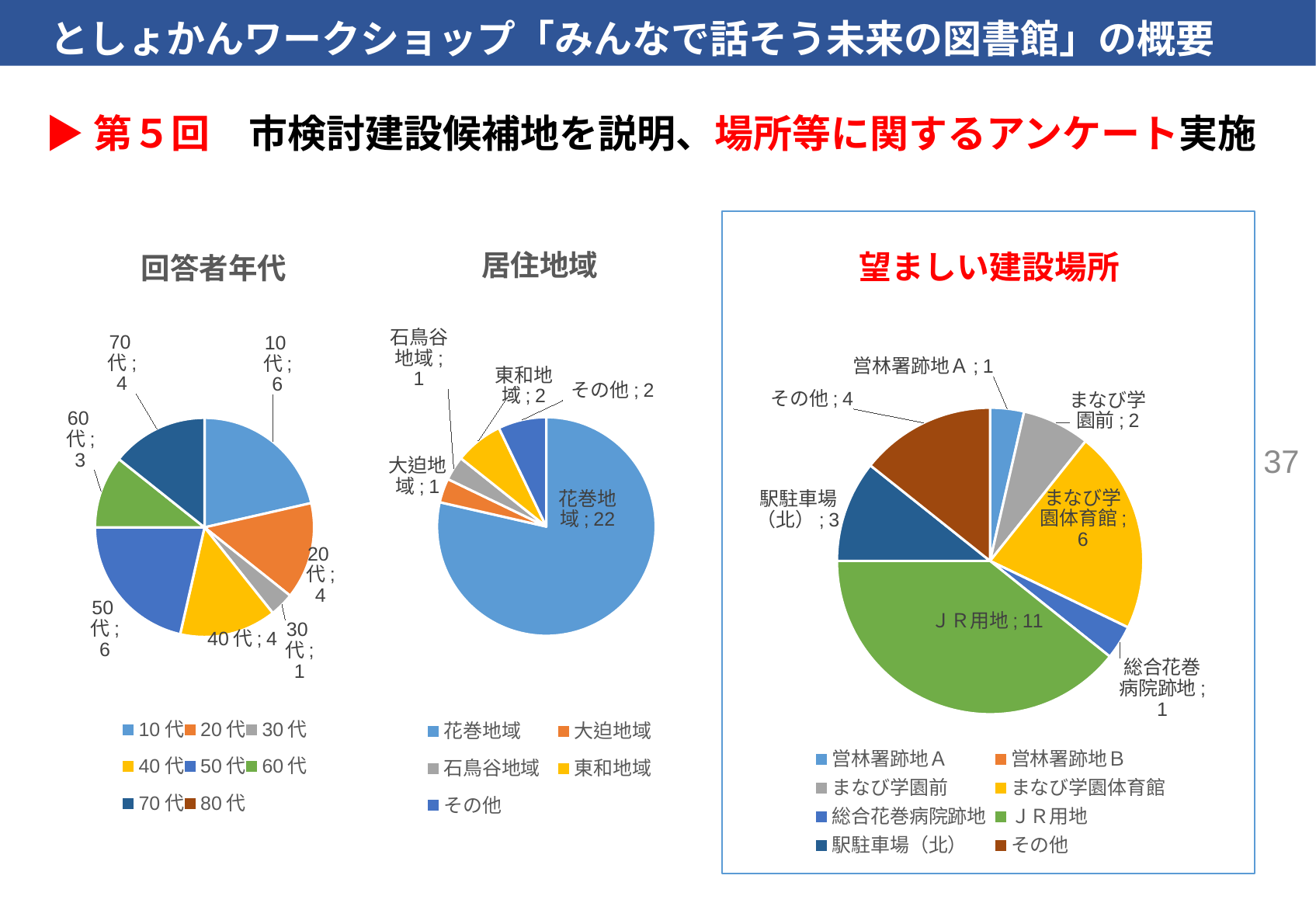

としょかんワークショップ「みんなで話そう未来の図書館」の概要
▶第５回　市検討建設候補地を説明、場所等に関するアンケート実施

### Chart: 回答者年代

| Category |  |
|---|---|
| 10代 | 6.0 |
| 20代 | 4.0 |
| 30代 | 1.0 |
| 40代 | 4.0 |
| 50代 | 6.0 |
| 60代 | 3.0 |
| 70代 | 4.0 |
| 80代 | 0.0 |

### Chart: 居住地域

| Category |  |
|---|---|
| 花巻地域 | 22.0 |
| 大迫地域 | 1.0 |
| 石鳥谷地域 | 1.0 |
| 東和地域 | 2.0 |
| その他 | 2.0 |

### Chart: 望ましい建設場所

| Category |  |
|---|---|
| 営林署跡地Ａ | 1.0 |
| 営林署跡地Ｂ | 0.0 |
| まなび学園前 | 2.0 |
| まなび学園体育館 | 6.0 |
| 総合花巻病院跡地 | 1.0 |
| ＪＲ用地 | 11.0 |
| 駅駐車場（北） | 3.0 |
| その他 | 4.0 |
37